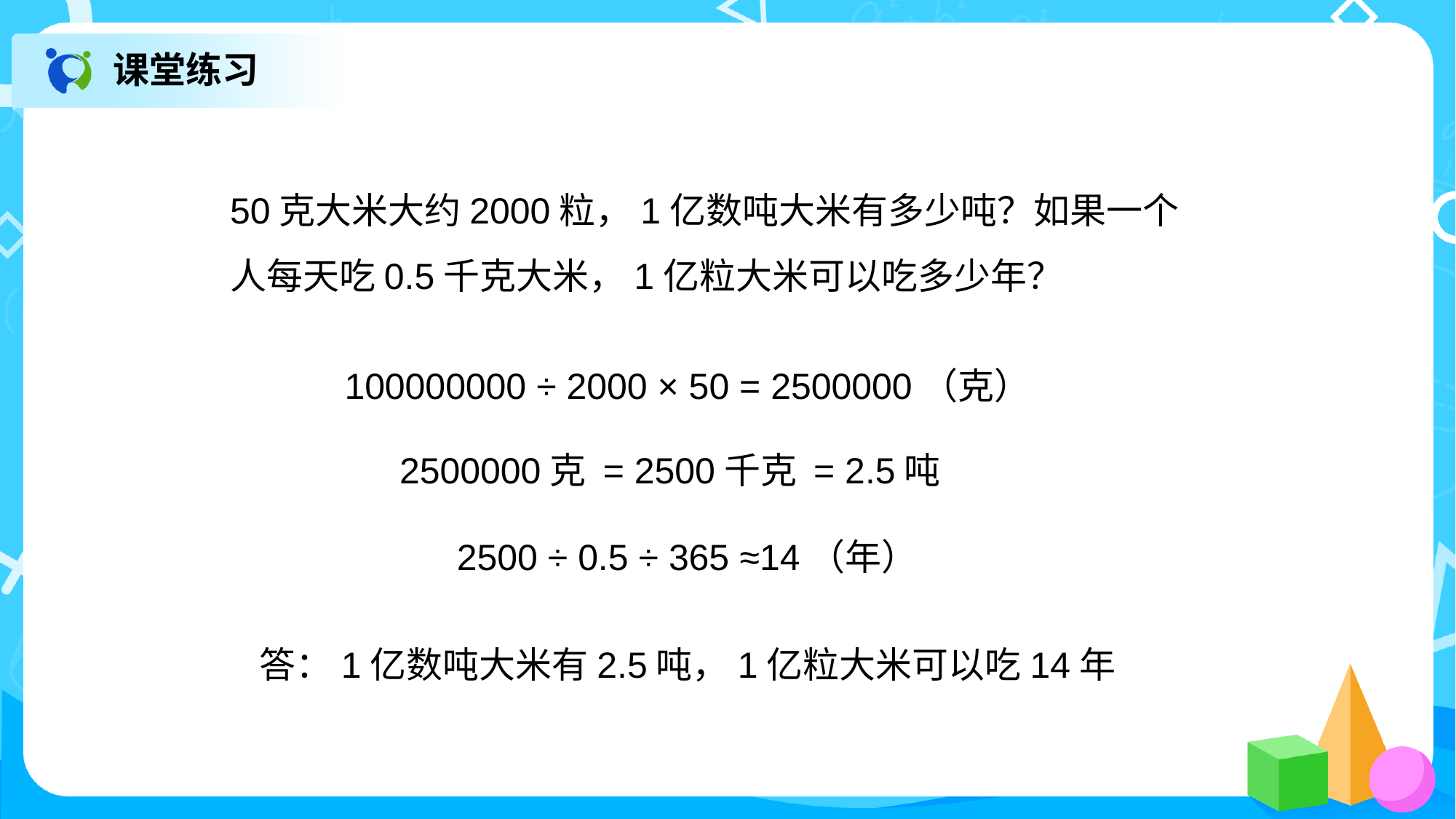

课堂练习
50克大米大约2000粒，1亿数吨大米有多少吨？如果一个
人每天吃0.5千克大米，1亿粒大米可以吃多少年？
100000000 ÷ 2000 × 50 = 2500000（克）
2500000克 = 2500千克 = 2.5吨
2500 ÷ 0.5 ÷ 365 ≈14（年）
答：1亿数吨大米有2.5吨，1亿粒大米可以吃14年